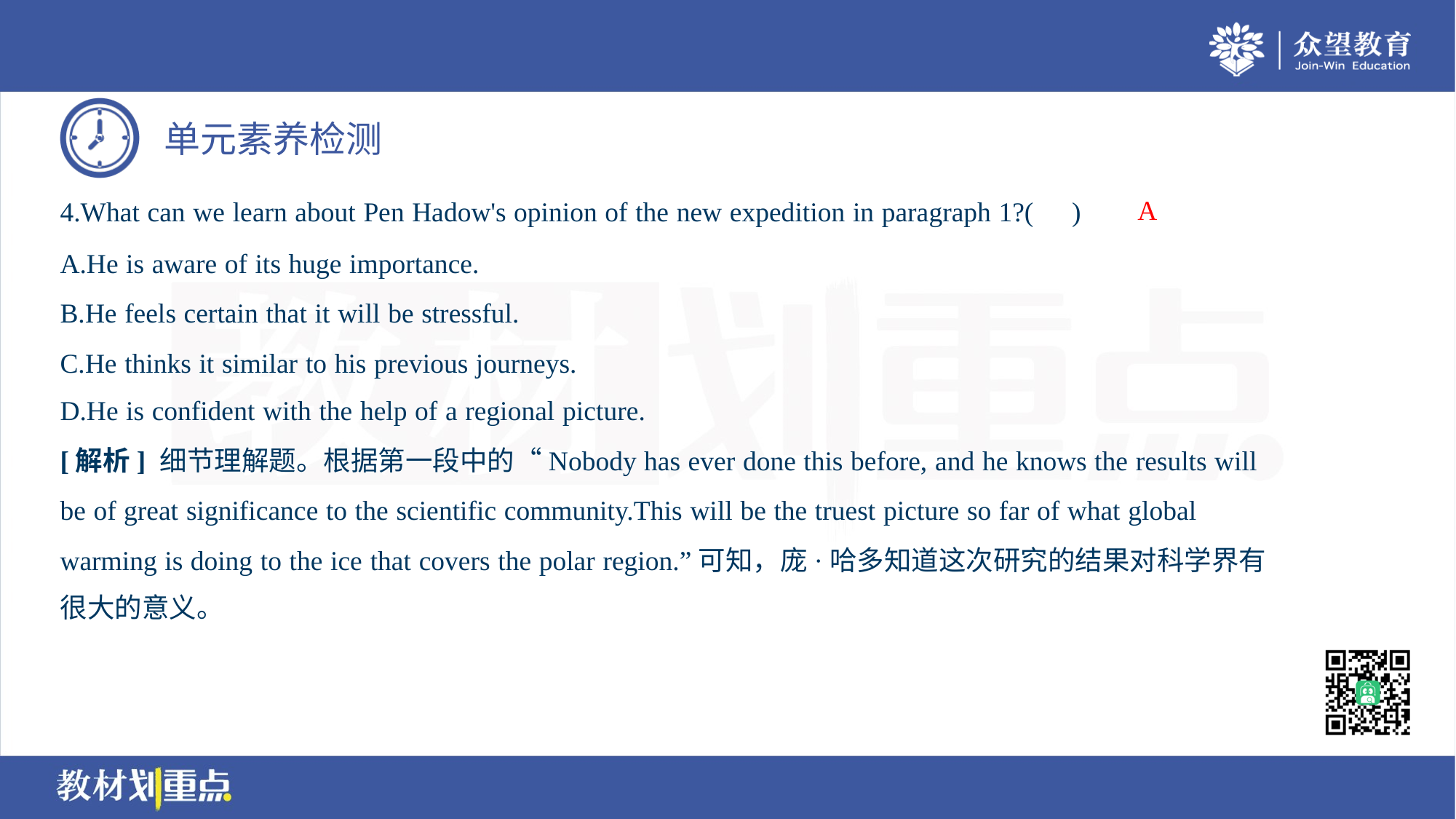

A
4.What can we learn about Pen Hadow's opinion of the new expedition in paragraph 1?(     )
A.He is aware of its huge importance.
B.He feels certain that it will be stressful.
C.He thinks it similar to his previous journeys.
D.He is confident with the help of a regional picture.
[解析] 细节理解题。根据第一段中的“Nobody has ever done this before, and he knows the results will
be of great significance to the scientific community.This will be the truest picture so far of what global
warming is doing to the ice that covers the polar region.”可知，庞·哈多知道这次研究的结果对科学界有
很大的意义。